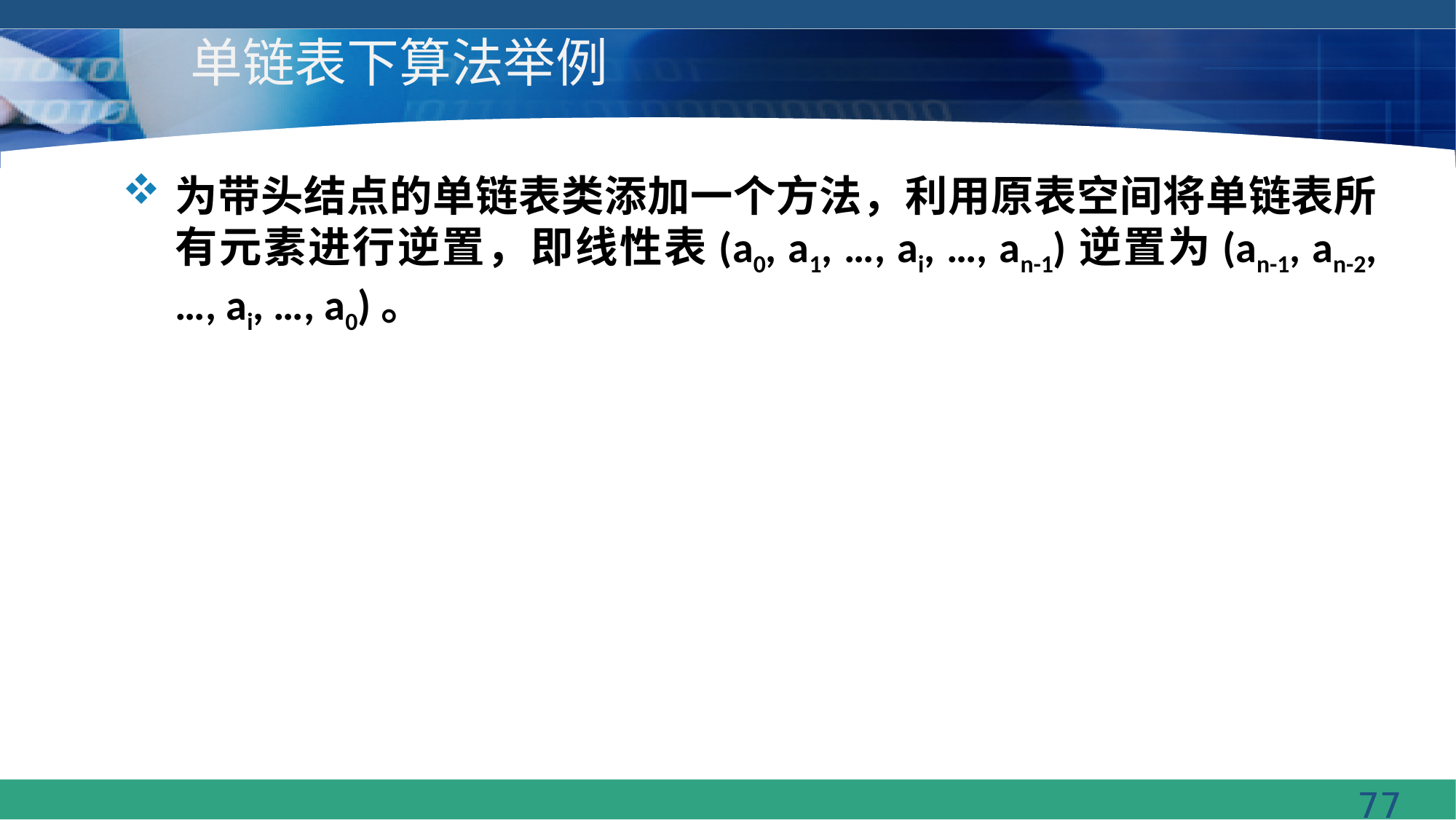

# 单链表下算法举例
为带头结点的单链表类添加一个方法，利用原表空间将单链表所有元素进行逆置，即线性表(a0, a1, …, ai, …, an-1)逆置为(an-1, an-2, …, ai, …, a0)。